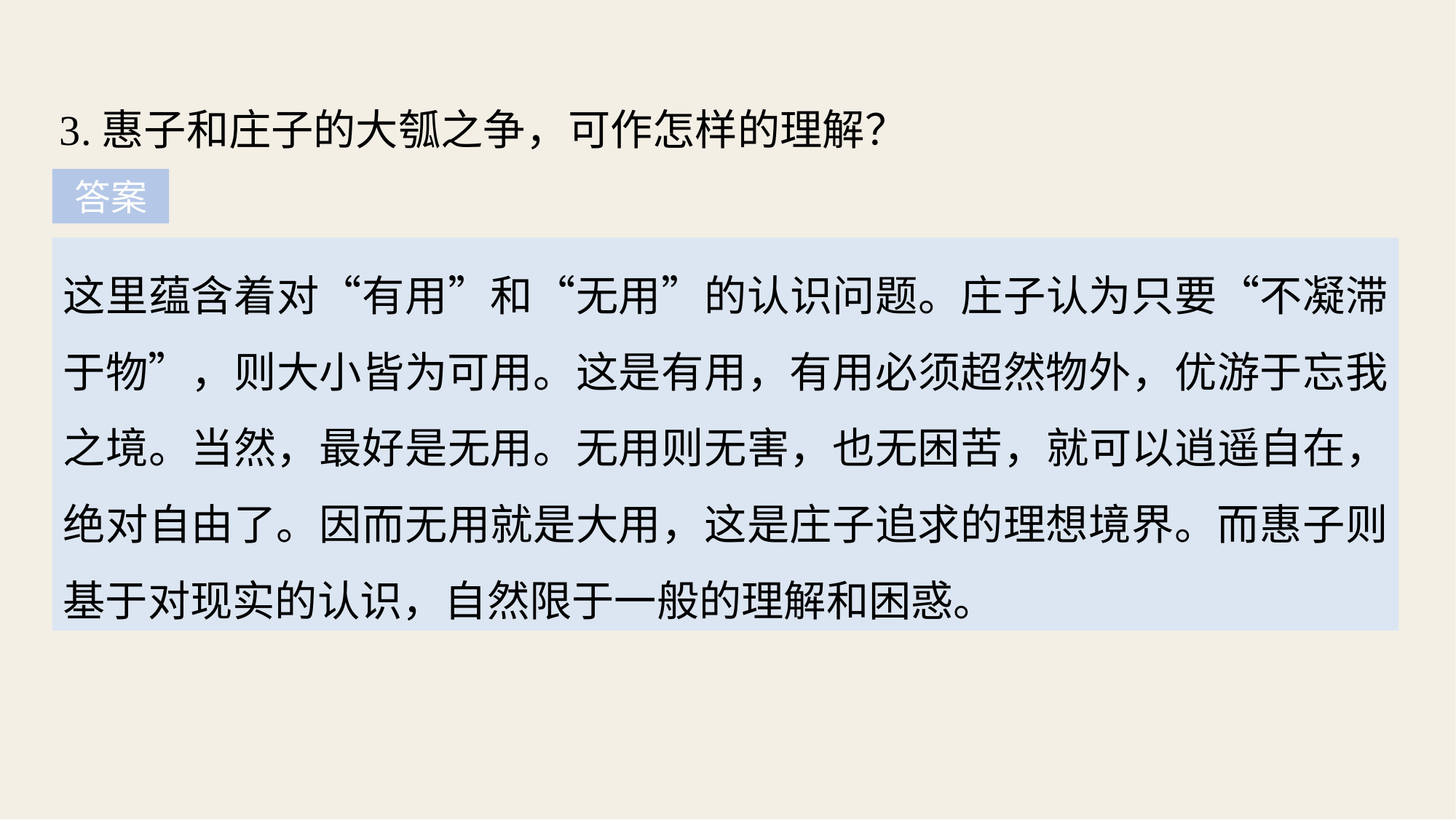

3.惠子和庄子的大瓠之争，可作怎样的理解？
答案
这里蕴含着对“有用”和“无用”的认识问题。庄子认为只要“不凝滞于物”，则大小皆为可用。这是有用，有用必须超然物外，优游于忘我之境。当然，最好是无用。无用则无害，也无困苦，就可以逍遥自在，绝对自由了。因而无用就是大用，这是庄子追求的理想境界。而惠子则基于对现实的认识，自然限于一般的理解和困惑。